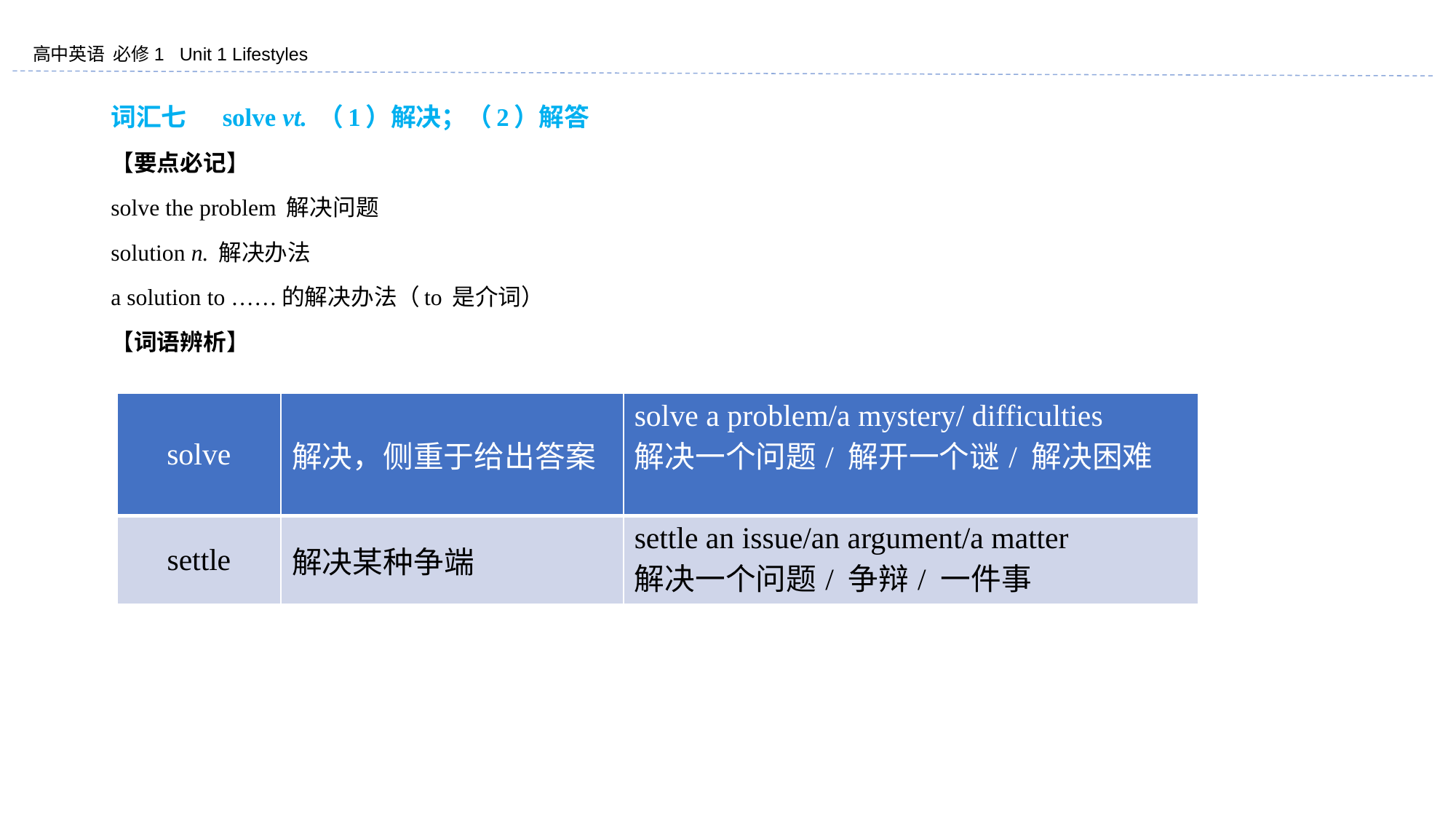

词汇七 　solve vt. （1）解决；（2）解答
【要点必记】
solve the problem 解决问题
solution n. 解决办法
a solution to ……的解决办法（to 是介词）
【词语辨析】

| solve | 解决，侧重于给出答案 | solve a problem/a mystery/ difficulties 解决一个问题/ 解开一个谜/ 解决困难 |
| --- | --- | --- |
| settle | 解决某种争端 | settle an issue/an argument/a matter 解决一个问题/ 争辩/ 一件事 |